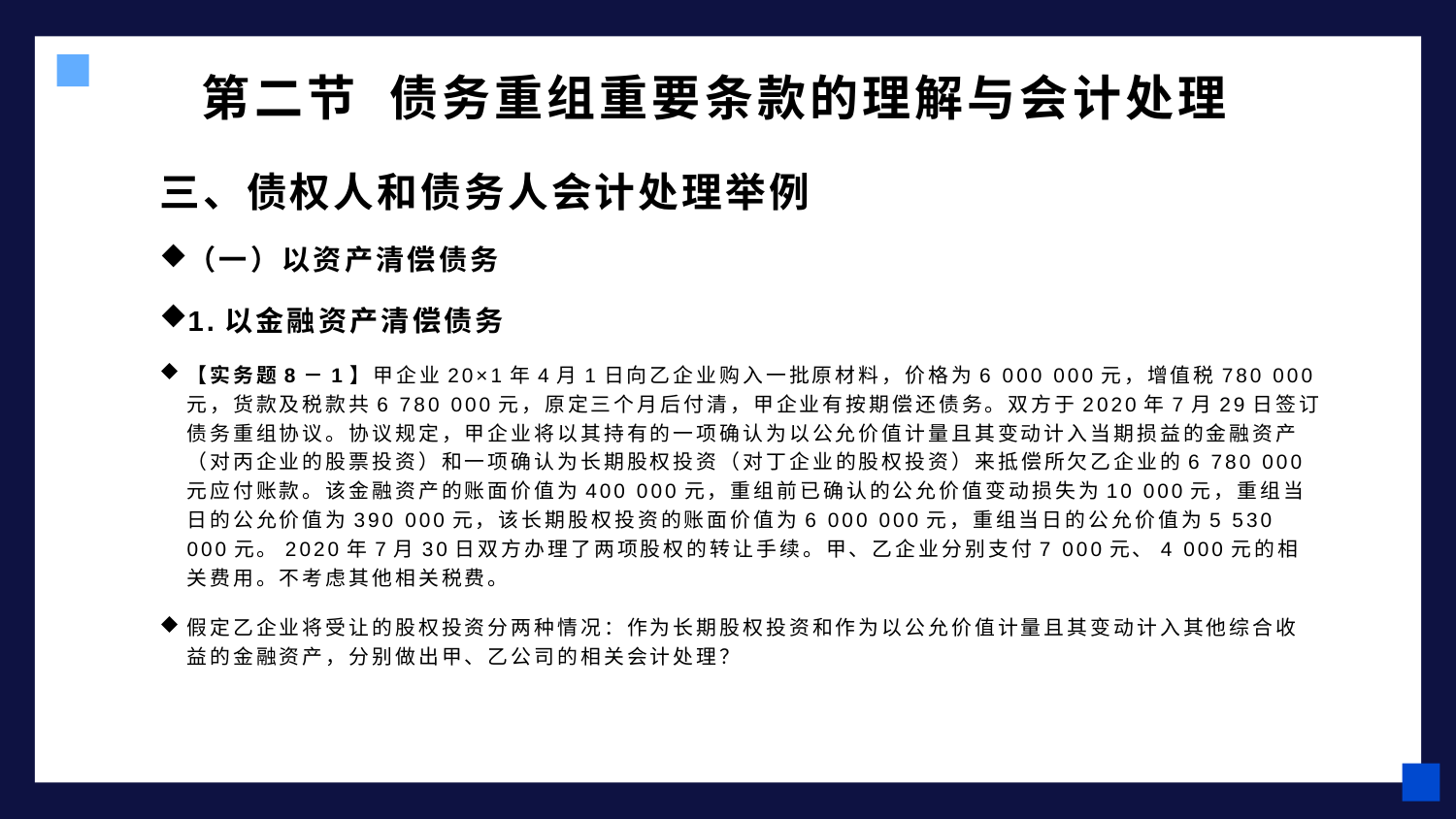

# 第二节  债务重组重要条款的理解与会计处理
三、债权人和债务人会计处理举例
（一）以资产清偿债务
1.以金融资产清偿债务
【实务题8－1】甲企业20×1年4月1日向乙企业购入一批原材料，价格为6 000 000元，增值税780 000元，货款及税款共6 780 000元，原定三个月后付清，甲企业有按期偿还债务。双方于2020年7月29日签订债务重组协议。协议规定，甲企业将以其持有的一项确认为以公允价值计量且其变动计入当期损益的金融资产（对丙企业的股票投资）和一项确认为长期股权投资（对丁企业的股权投资）来抵偿所欠乙企业的6 780 000元应付账款。该金融资产的账面价值为400 000元，重组前已确认的公允价值变动损失为10 000元，重组当日的公允价值为390 000元，该长期股权投资的账面价值为6 000 000元，重组当日的公允价值为5 530 000元。2020年7月30日双方办理了两项股权的转让手续。甲、乙企业分别支付7 000元、4 000元的相关费用。不考虑其他相关税费。
假定乙企业将受让的股权投资分两种情况：作为长期股权投资和作为以公允价值计量且其变动计入其他综合收益的金融资产，分别做出甲、乙公司的相关会计处理？